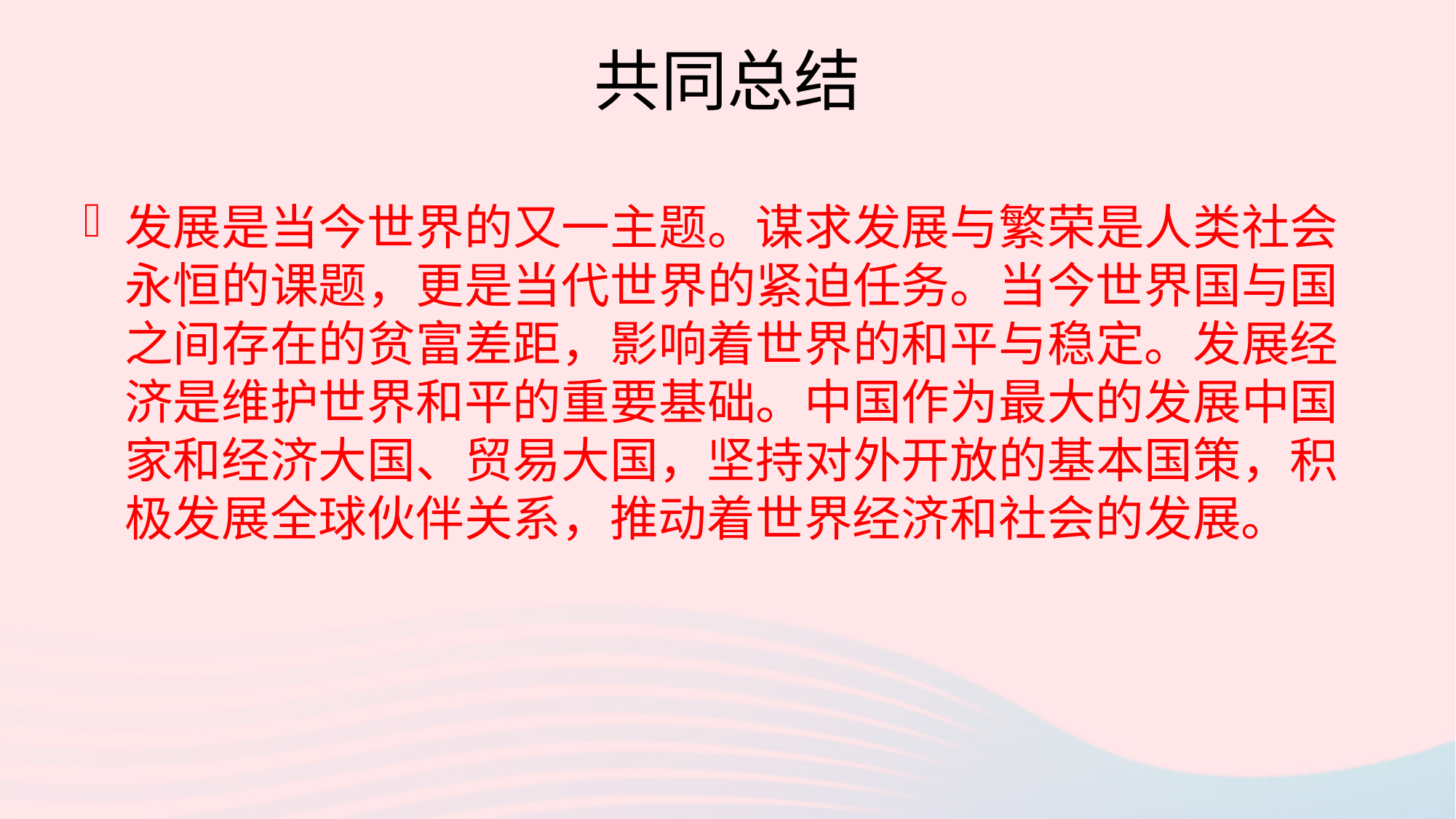

# 共同总结
发展是当今世界的又一主题。谋求发展与繁荣是人类社会永恒的课题，更是当代世界的紧迫任务。当今世界国与国之间存在的贫富差距，影响着世界的和平与稳定。发展经济是维护世界和平的重要基础。中国作为最大的发展中国家和经济大国、贸易大国，坚持对外开放的基本国策，积极发展全球伙伴关系，推动着世界经济和社会的发展。